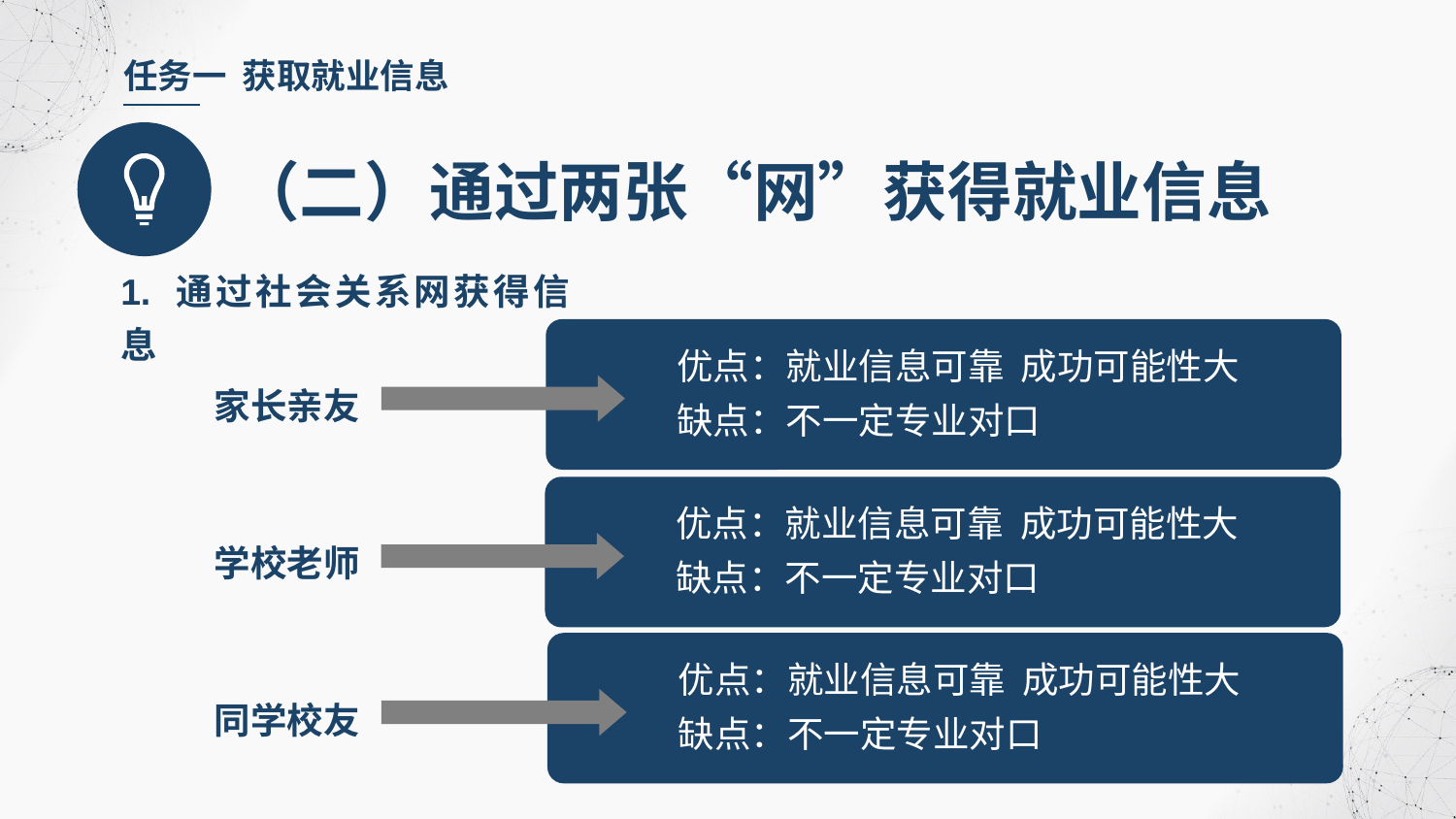

任务一  获取就业信息

（二）通过两张“网”获得就业信息
1. 通过社会关系网获得信息

优点：就业信息可靠  成功可能性大
缺点：不一定专业对口
家长亲友

优点：就业信息可靠  成功可能性大
缺点：不一定专业对口
学校老师

优点：就业信息可靠  成功可能性大
缺点：不一定专业对口
同学校友